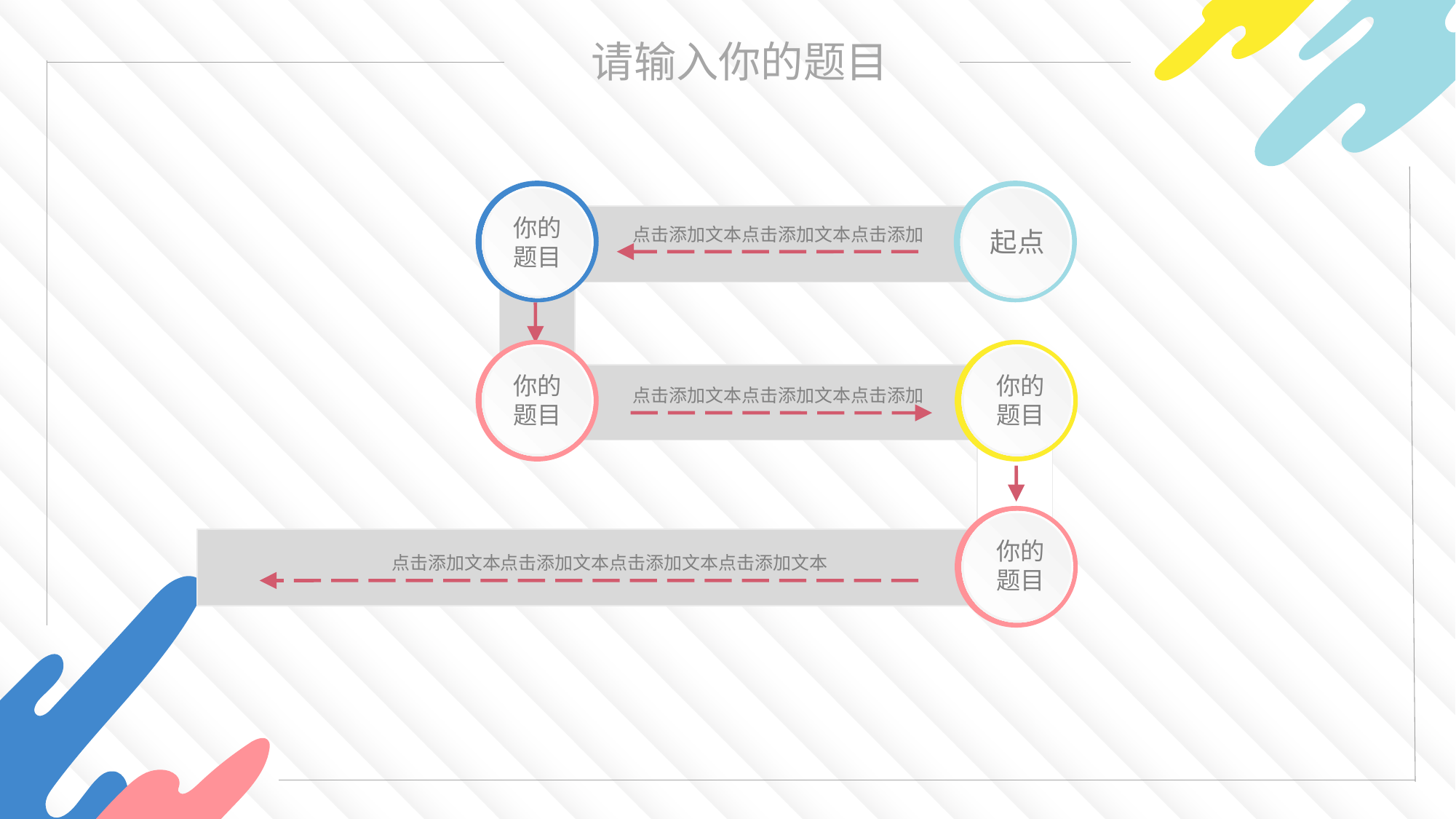

你的
题目
起点

起点

点击添加文本点击添加文本点击添加

你的
题目

你的
题目

点击添加文本点击添加文本点击添加

你的
题目

点击添加文本点击添加文本点击添加文本点击添加文本